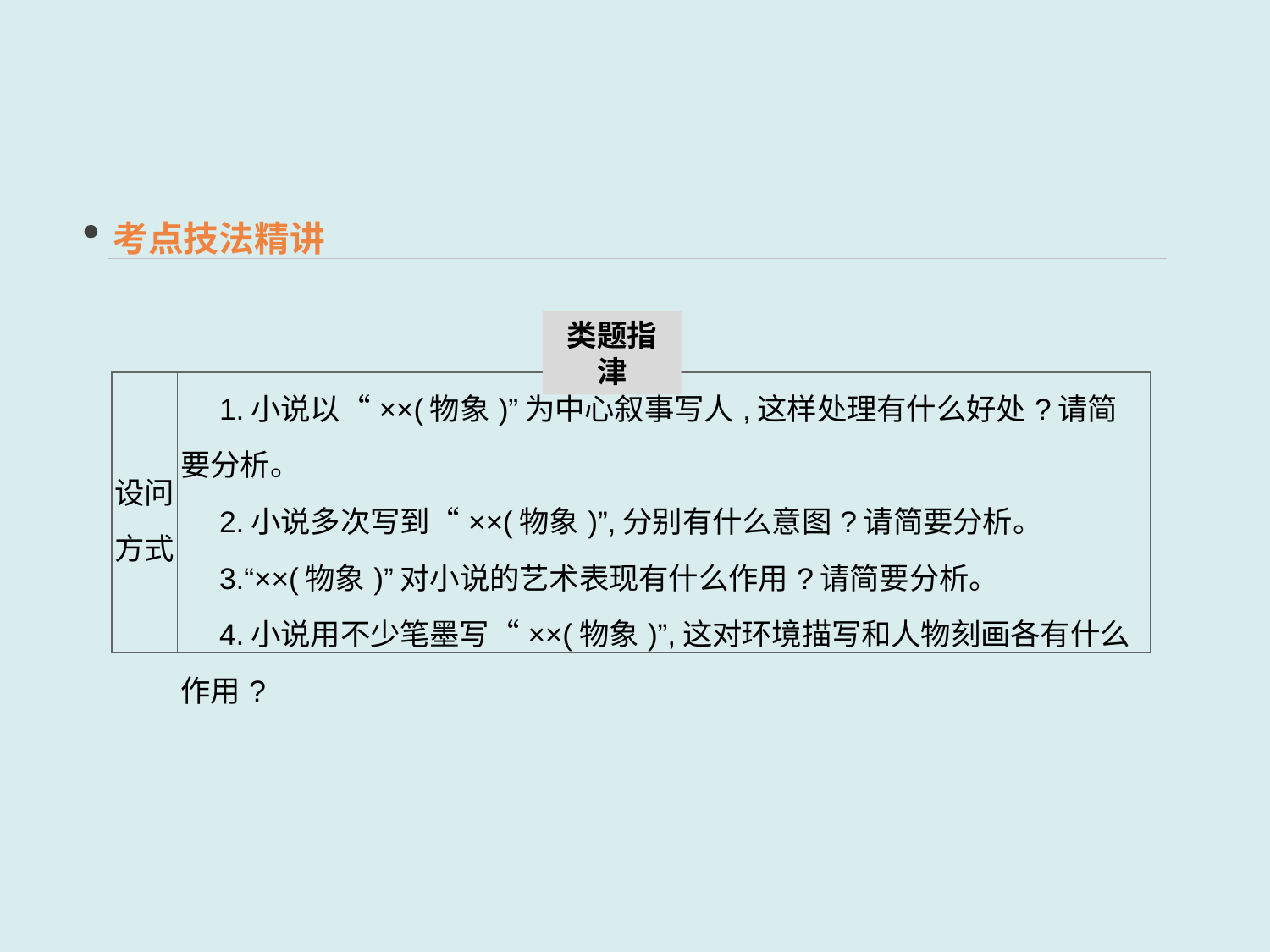

考点技法精讲

类题指津
| 设问 方式 | 1.小说以“××(物象)”为中心叙事写人,这样处理有什么好处?请简要分析。 　2.小说多次写到“××(物象)”,分别有什么意图?请简要分析。 　3.“××(物象)”对小说的艺术表现有什么作用?请简要分析。 　4.小说用不少笔墨写“××(物象)”,这对环境描写和人物刻画各有什么作用? |
| --- | --- |